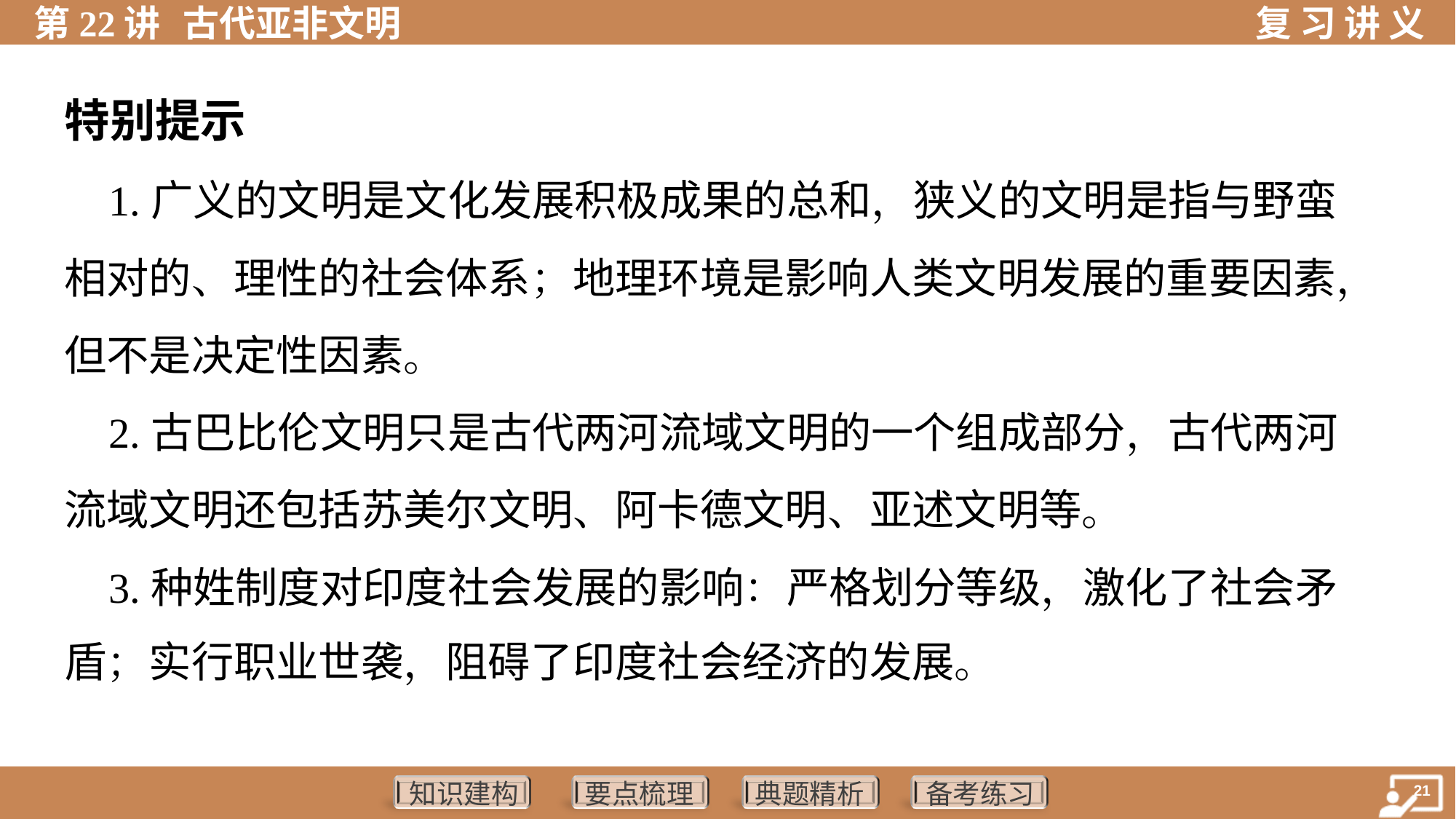

特别提示
    1.广义的文明是文化发展积极成果的总和，狭义的文明是指与野蛮
相对的、理性的社会体系；地理环境是影响人类文明发展的重要因素，
但不是决定性因素。
    2.古巴比伦文明只是古代两河流域文明的一个组成部分，古代两河
流域文明还包括苏美尔文明、阿卡德文明、亚述文明等。
    3.种姓制度对印度社会发展的影响：严格划分等级，激化了社会矛
盾；实行职业世袭，阻碍了印度社会经济的发展。